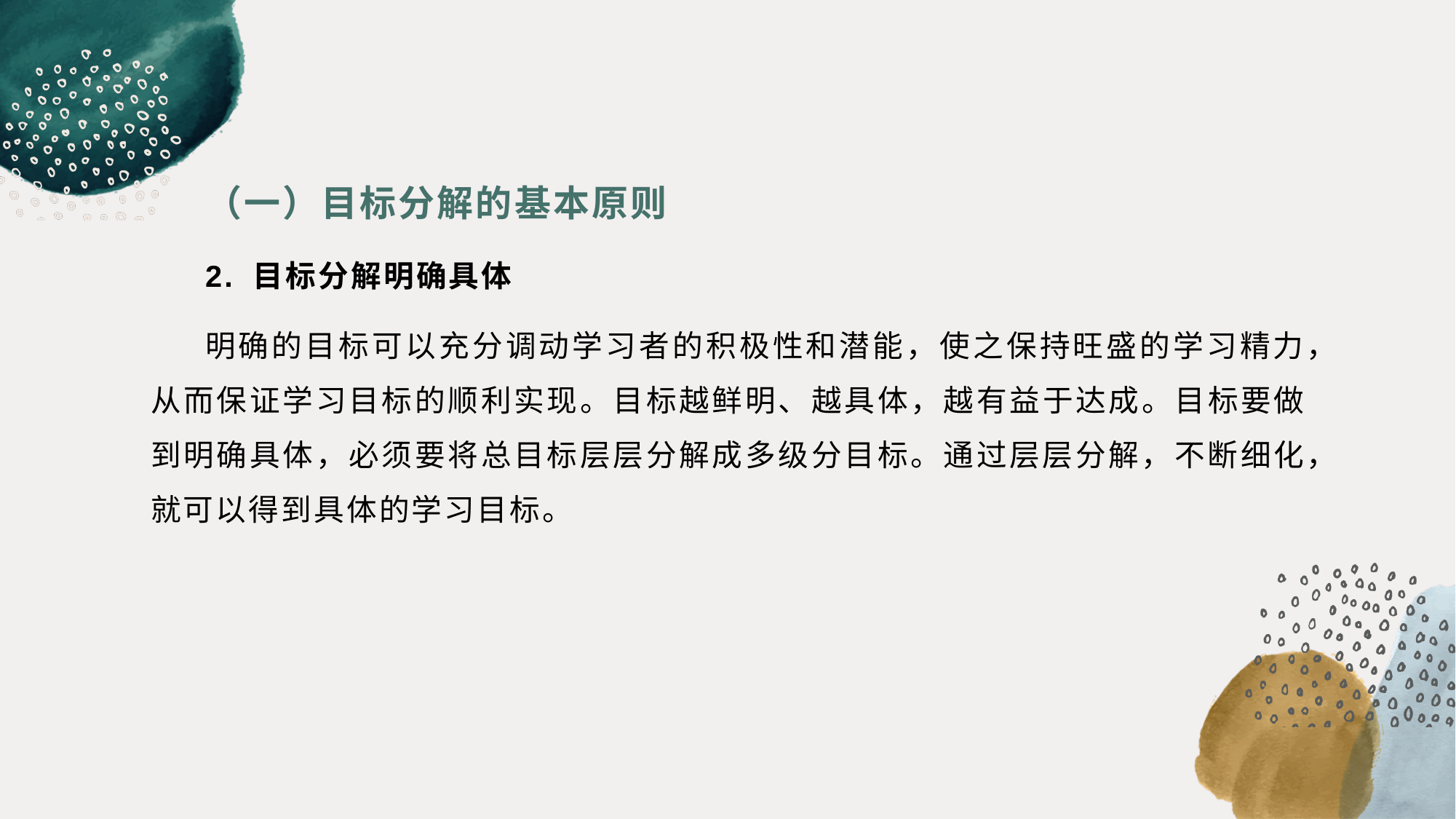

（一）目标分解的基本原则
2. 目标分解明确具体
明确的目标可以充分调动学习者的积极性和潜能，使之保持旺盛的学习精力，从而保证学习目标的顺利实现。目标越鲜明、越具体，越有益于达成。目标要做到明确具体，必须要将总目标层层分解成多级分目标。通过层层分解，不断细化，就可以得到具体的学习目标。